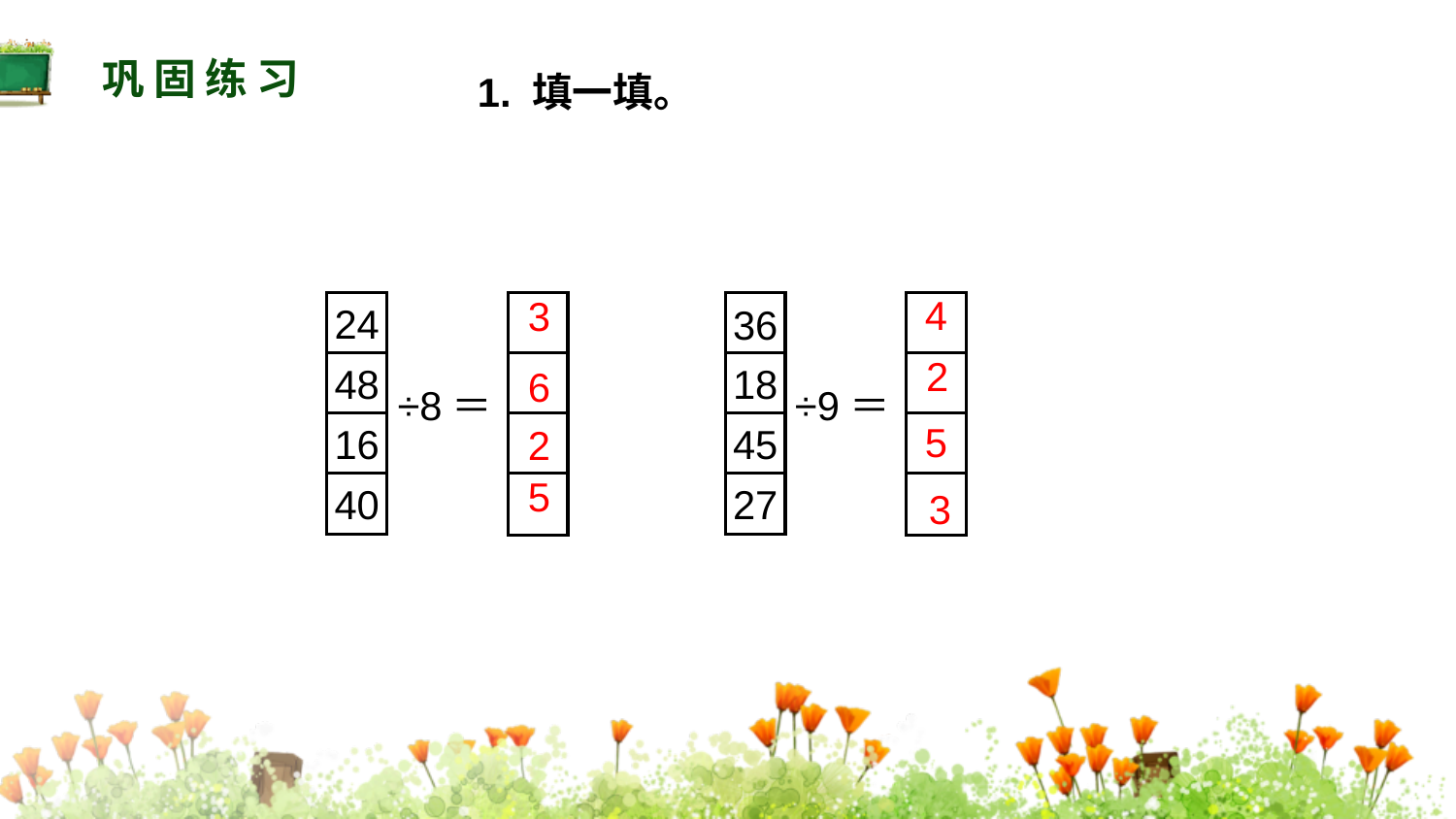

巩固练习
1. 填一填。
4
3
24

36

2
48
18

6
÷8＝
÷9＝
5
16
45

2
5
40
27

3